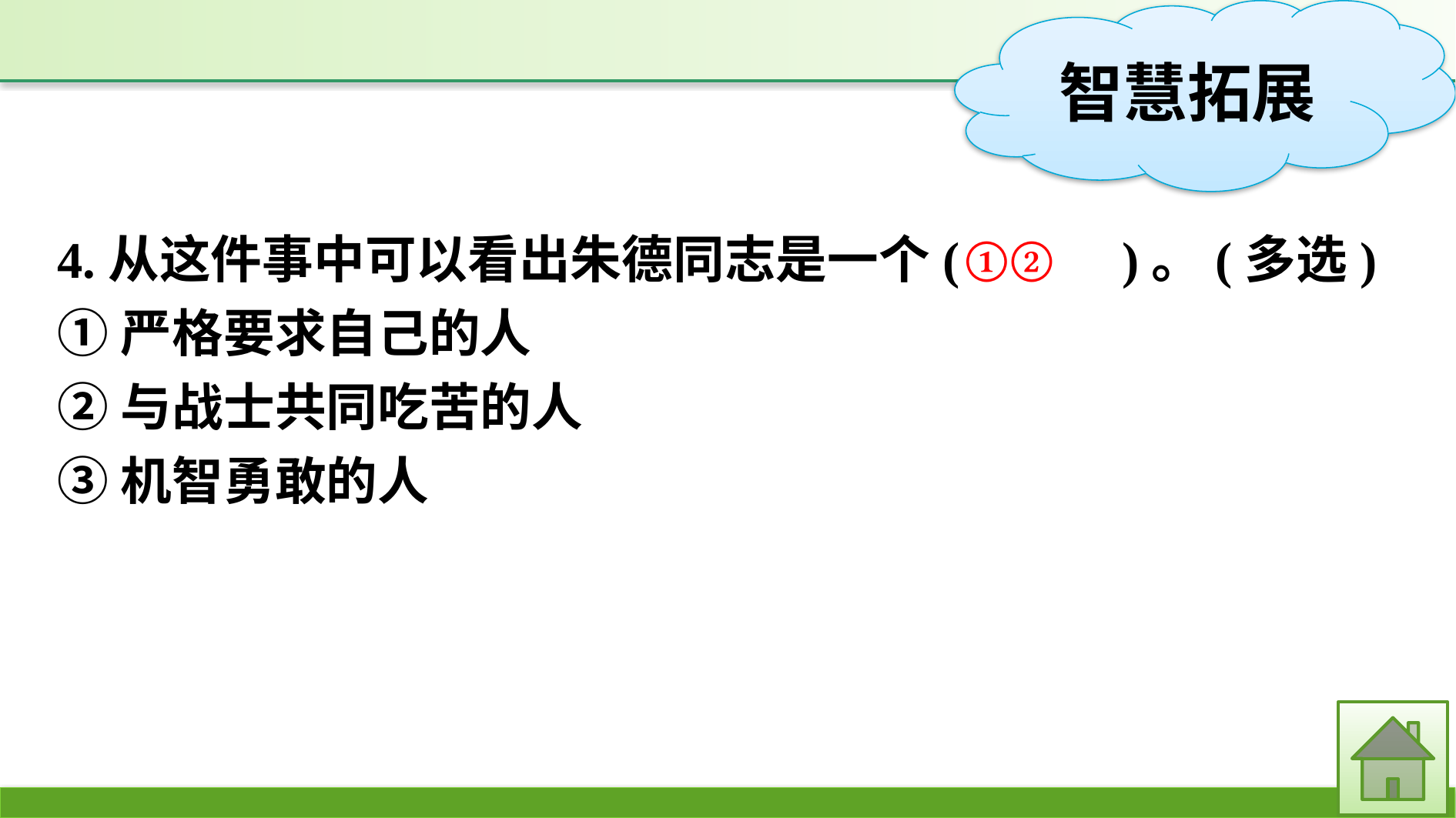

4.从这件事中可以看出朱德同志是一个(　   　)。(多选)
①严格要求自己的人
②与战士共同吃苦的人
③机智勇敢的人
①②